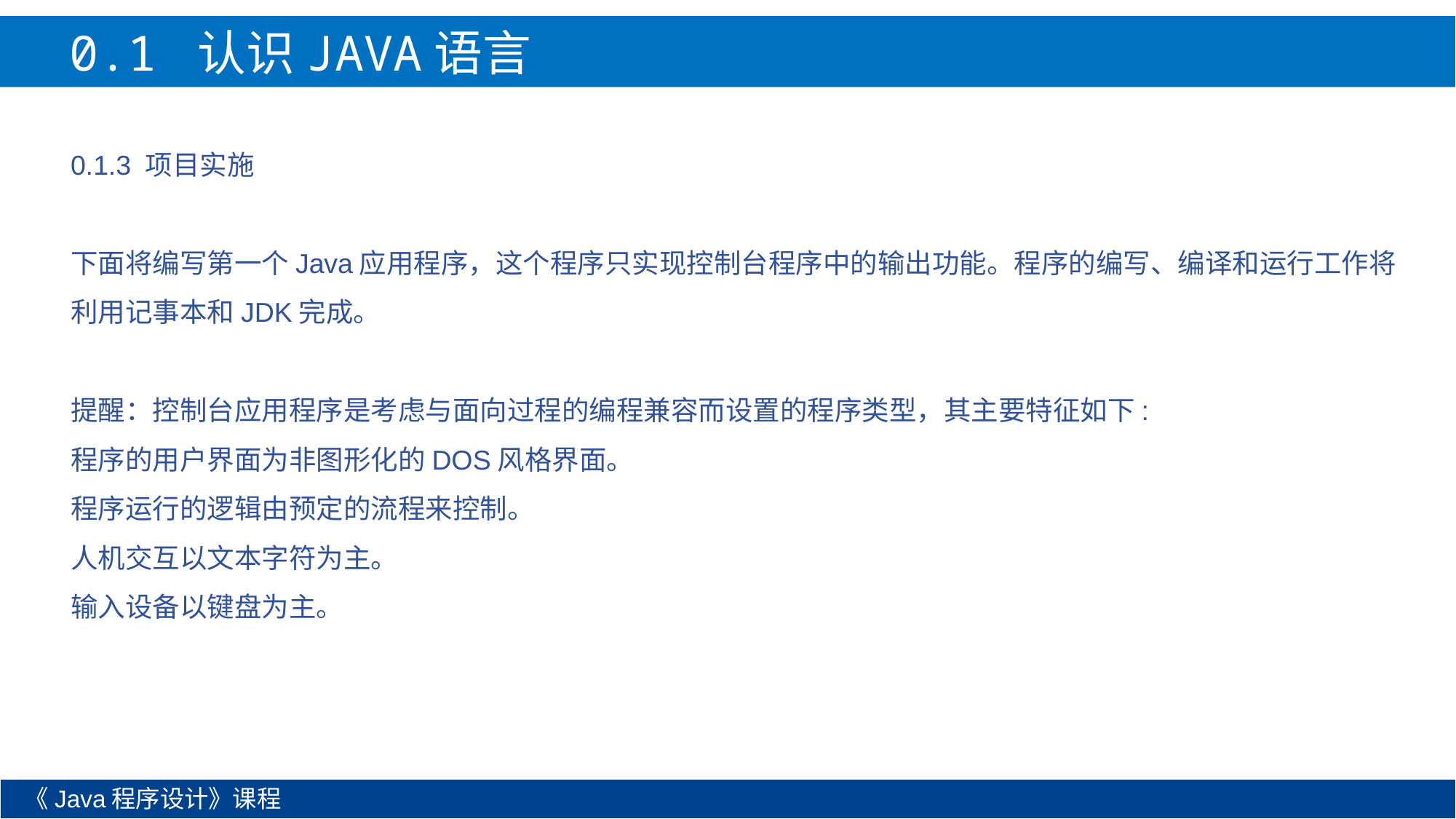

0.1 认识JAVA语言
0.1.3 项目实施

下面将编写第一个Java应用程序，这个程序只实现控制台程序中的输出功能。程序的编写、编译和运行工作将利用记事本和JDK完成。

提醒：控制台应用程序是考虑与面向过程的编程兼容而设置的程序类型，其主要特征如下:
程序的用户界面为非图形化的DOS风格界面。
程序运行的逻辑由预定的流程来控制。
人机交互以文本字符为主。
输入设备以键盘为主。
《Java程序设计》课程